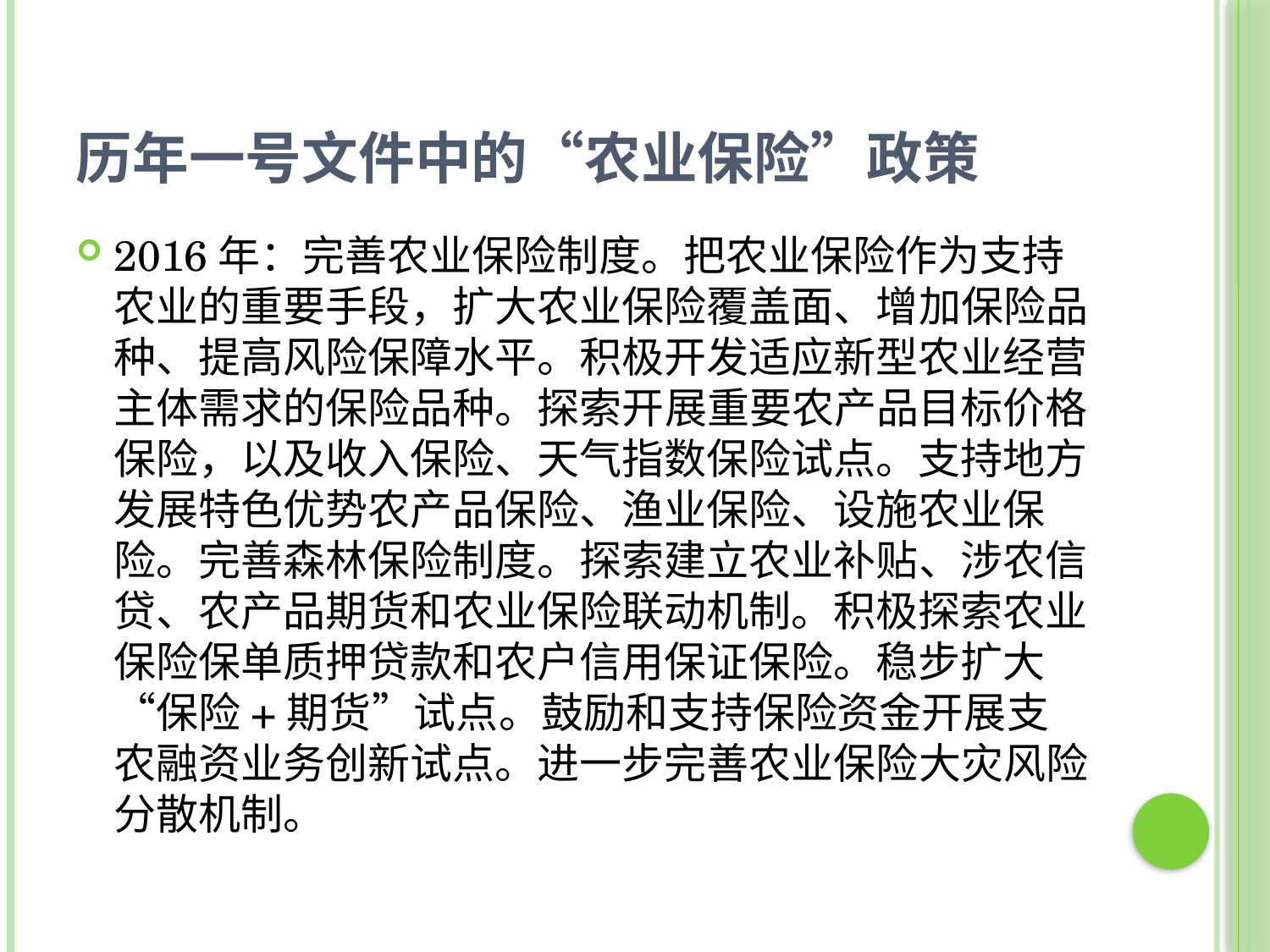

# 历年一号文件中的“农业保险”政策
2016年：完善农业保险制度。把农业保险作为支持农业的重要手段，扩大农业保险覆盖面、增加保险品种、提高风险保障水平。积极开发适应新型农业经营主体需求的保险品种。探索开展重要农产品目标价格保险，以及收入保险、天气指数保险试点。支持地方发展特色优势农产品保险、渔业保险、设施农业保险。完善森林保险制度。探索建立农业补贴、涉农信贷、农产品期货和农业保险联动机制。积极探索农业保险保单质押贷款和农户信用保证保险。稳步扩大“保险+期货”试点。鼓励和支持保险资金开展支农融资业务创新试点。进一步完善农业保险大灾风险分散机制。